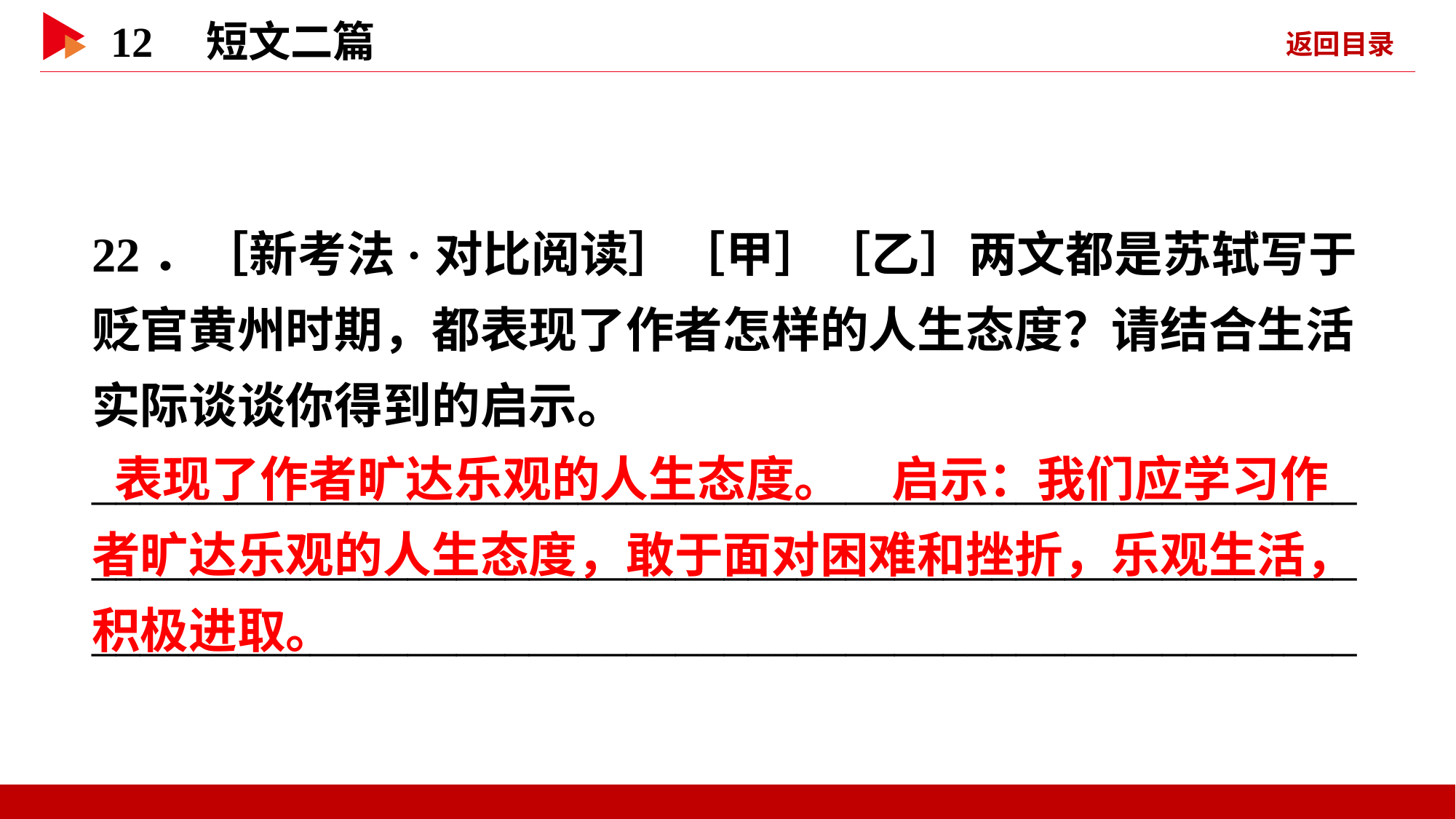

22．［新考法·对比阅读］［甲］［乙］两文都是苏轼写于贬官黄州时期，都表现了作者怎样的人生态度？请结合生活实际谈谈你得到的启示。
____________________________________________________________________________________________________________________________________________________________
 表现了作者旷达乐观的人生态度。　启示：我们应学习作者旷达乐观的人生态度，敢于面对困难和挫折，乐观生活，积极进取。